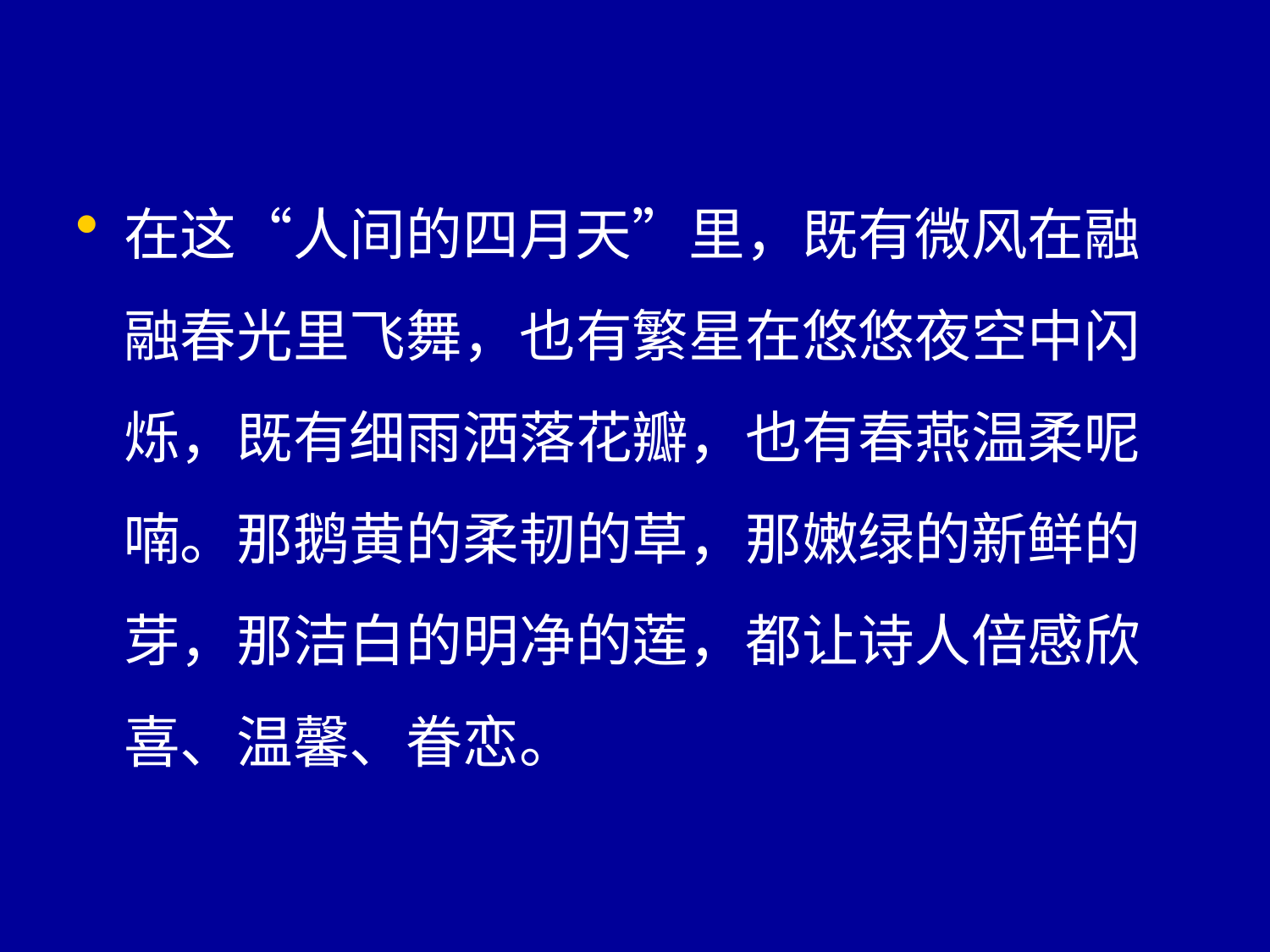

在这“人间的四月天”里，既有微风在融融春光里飞舞，也有繁星在悠悠夜空中闪烁，既有细雨洒落花瓣，也有春燕温柔呢喃。那鹅黄的柔韧的草，那嫩绿的新鲜的芽，那洁白的明净的莲，都让诗人倍感欣喜、温馨、眷恋。